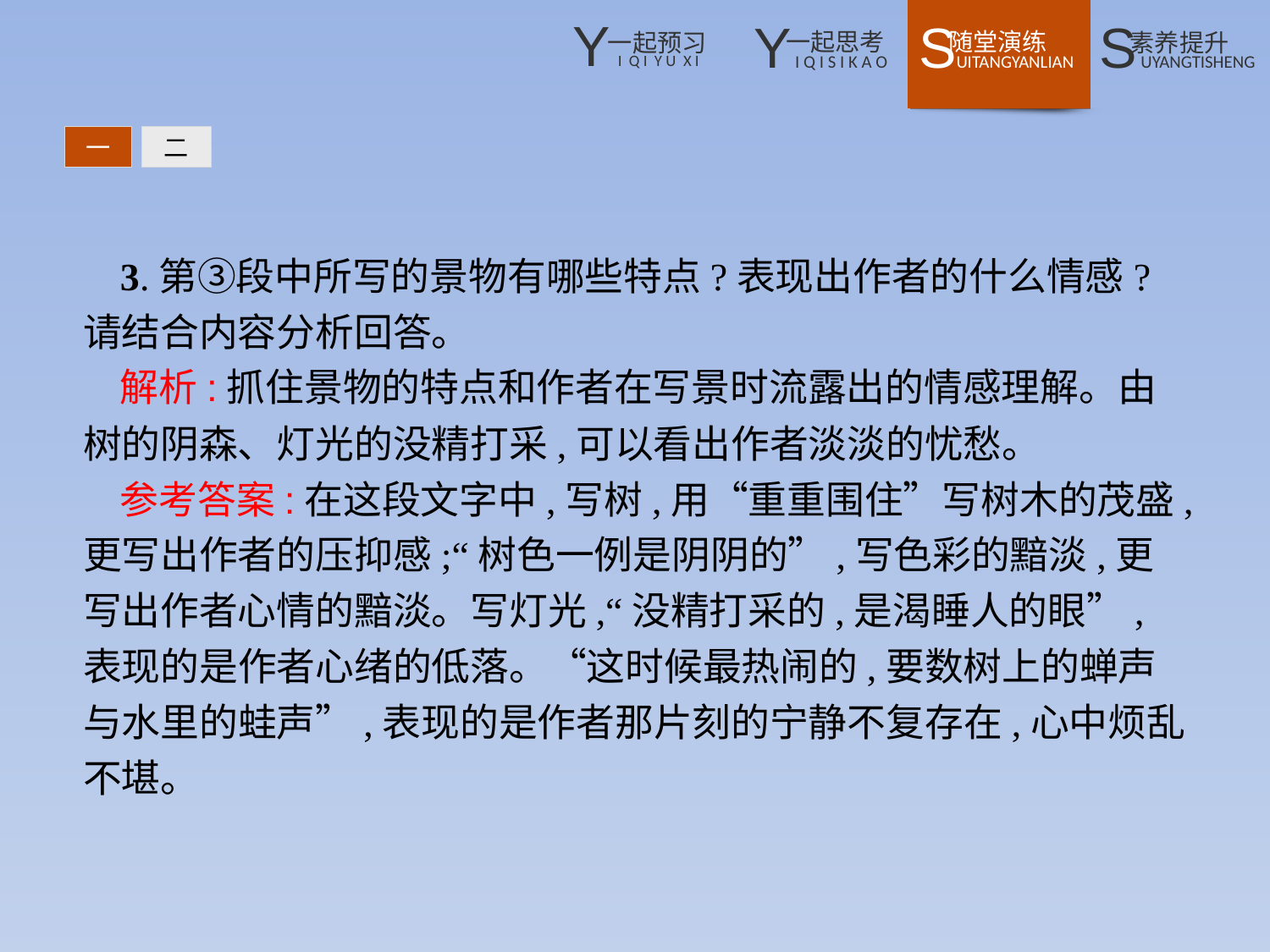

一
二
3.第③段中所写的景物有哪些特点?表现出作者的什么情感?请结合内容分析回答。
解析:抓住景物的特点和作者在写景时流露出的情感理解。由树的阴森、灯光的没精打采,可以看出作者淡淡的忧愁。
参考答案:在这段文字中,写树,用“重重围住”写树木的茂盛,更写出作者的压抑感;“树色一例是阴阴的”,写色彩的黯淡,更写出作者心情的黯淡。写灯光,“没精打采的,是渴睡人的眼”,表现的是作者心绪的低落。“这时候最热闹的,要数树上的蝉声与水里的蛙声”,表现的是作者那片刻的宁静不复存在,心中烦乱不堪。